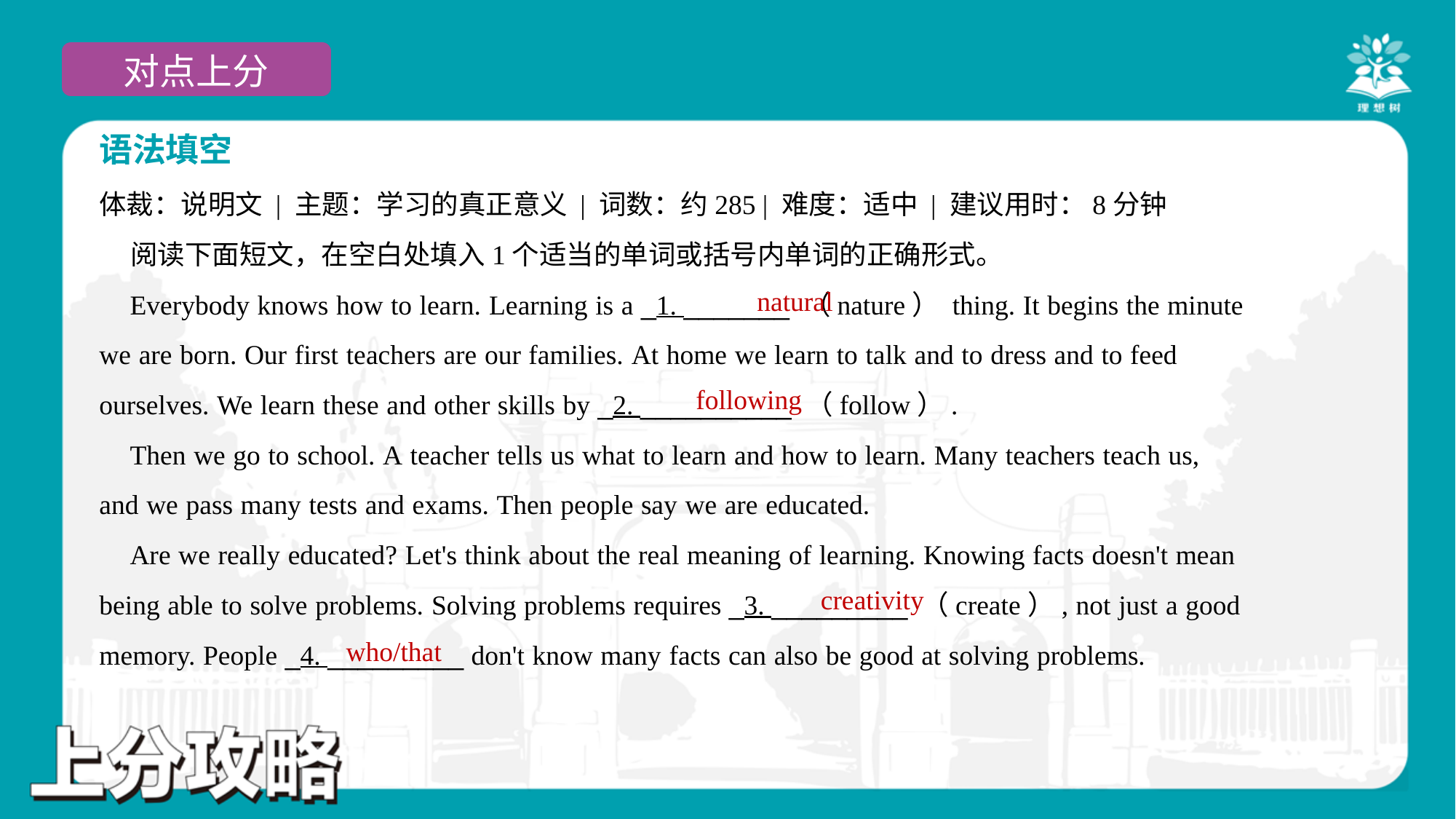

语法填空
体裁：说明文 | 主题：学习的真正意义 | 词数：约285 | 难度：适中 | 建议用时：8分钟
    阅读下面短文，在空白处填入1个适当的单词或括号内单词的正确形式。
    Everybody knows how to learn. Learning is a _1. _______ （nature） thing. It begins the minute
we are born. Our first teachers are our families. At home we learn to talk and to dress and to feed
ourselves. We learn these and other skills by _2. __________ （follow）.
    Then we go to school. A teacher tells us what to learn and how to learn. Many teachers teach us,
and we pass many tests and exams. Then people say we are educated.
    Are we really educated? Let's think about the real meaning of learning. Knowing facts doesn't mean
being able to solve problems. Solving problems requires _3. _________ （create）, not just a good
memory. People _4. _________ don't know many facts can also be good at solving problems.

natural
following
creativity
who/that